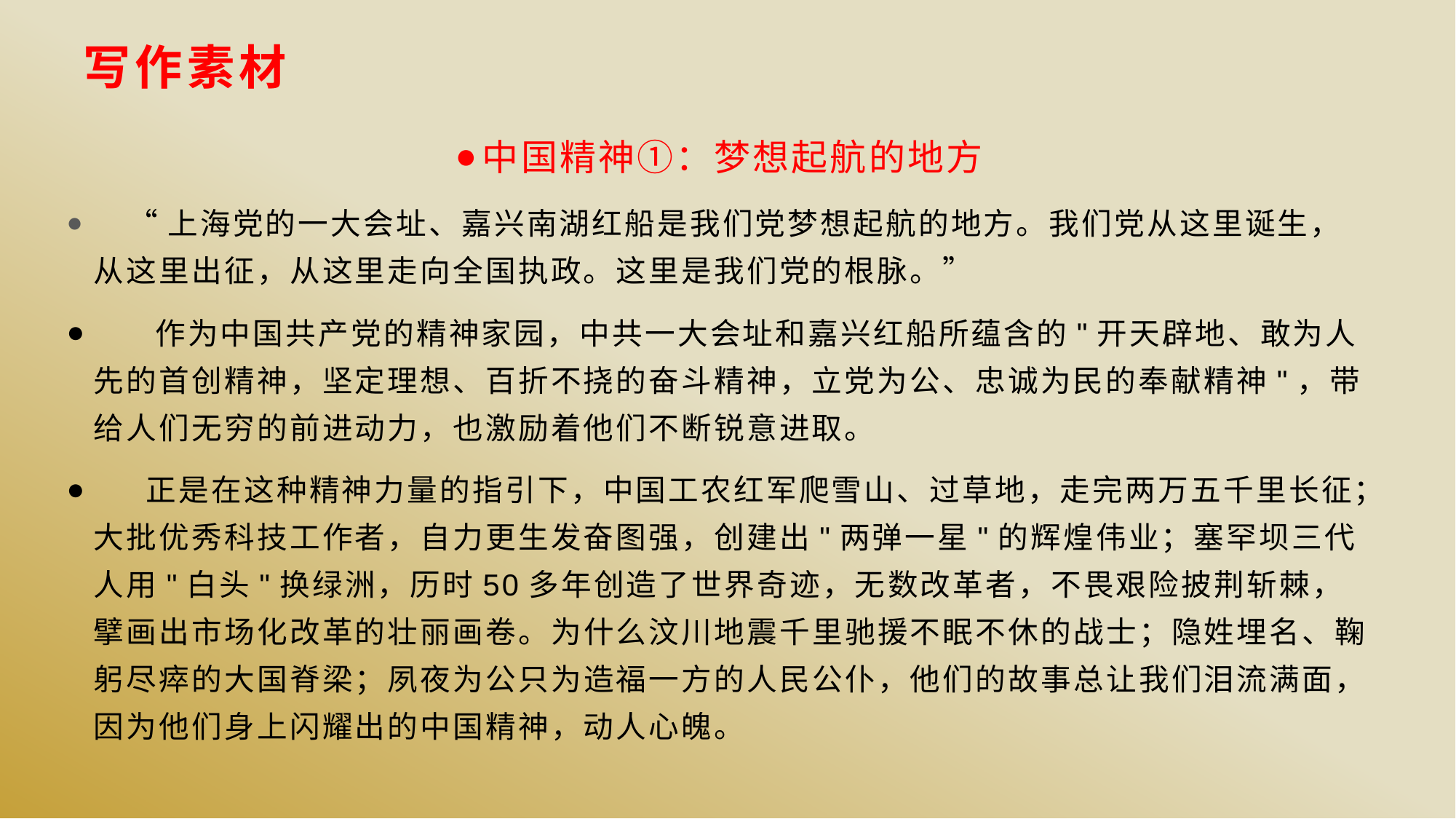

# 写作素材
中国精神①：梦想起航的地方
    “上海党的一大会址、嘉兴南湖红船是我们党梦想起航的地方。我们党从这里诞生，从这里出征，从这里走向全国执政。这里是我们党的根脉。”
      作为中国共产党的精神家园，中共一大会址和嘉兴红船所蕴含的"开天辟地、敢为人先的首创精神，坚定理想、百折不挠的奋斗精神，立党为公、忠诚为民的奉献精神"，带给人们无穷的前进动力，也激励着他们不断锐意进取。
     正是在这种精神力量的指引下，中国工农红军爬雪山、过草地，走完两万五千里长征；大批优秀科技工作者，自力更生发奋图强，创建出"两弹一星"的辉煌伟业；塞罕坝三代人用"白头"换绿洲，历时50多年创造了世界奇迹，无数改革者，不畏艰险披荆斩棘，擘画出市场化改革的壮丽画卷。为什么汶川地震千里驰援不眠不休的战士；隐姓埋名、鞠躬尽瘁的大国脊梁；夙夜为公只为造福一方的人民公仆，他们的故事总让我们泪流满面，因为他们身上闪耀出的中国精神，动人心魄。